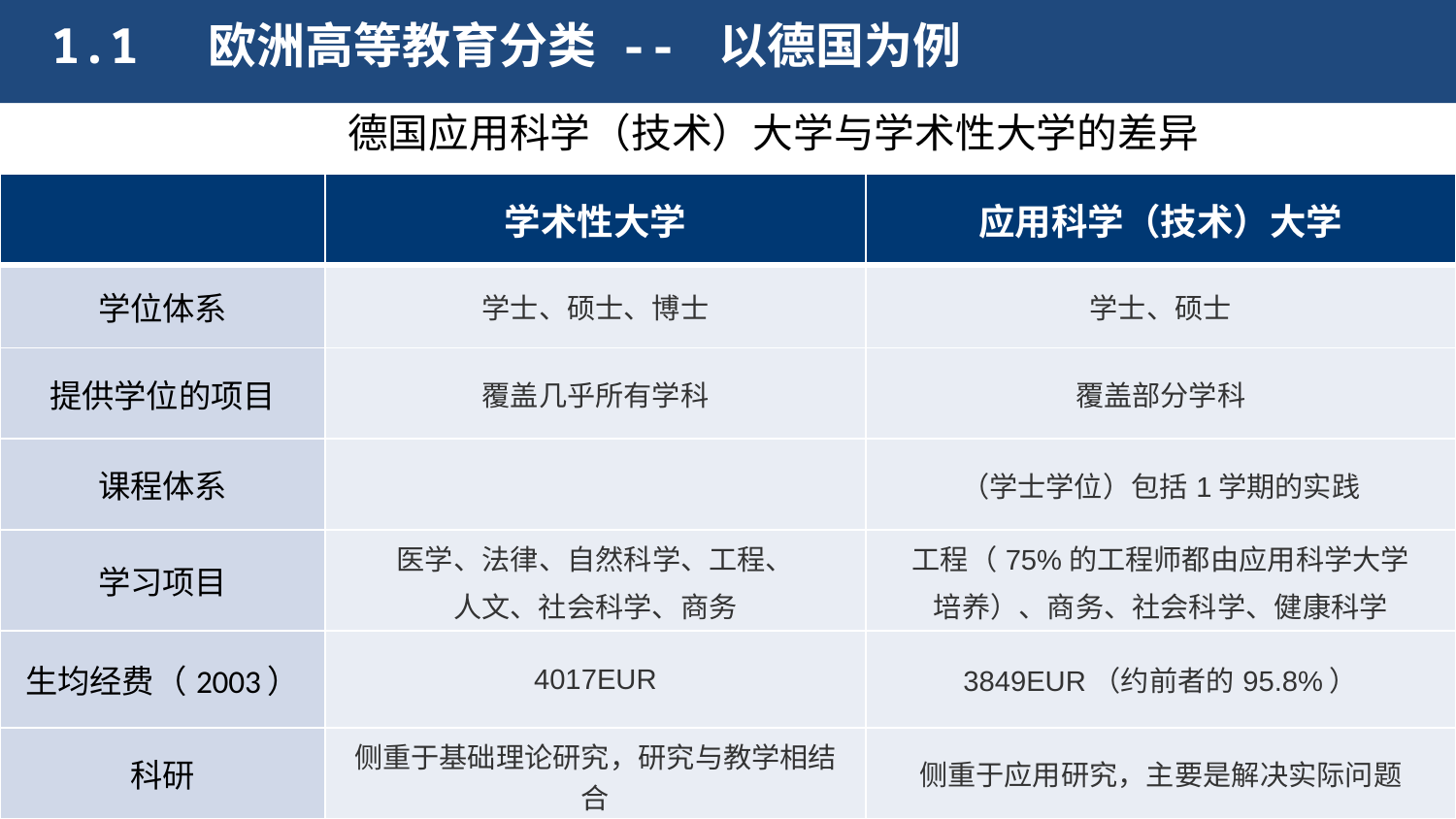

1.1  欧洲高等教育分类 -- 以德国为例
1.1.3 德国应用科学（技术）大学与学术性大学的差异
|  | 学术性大学 | 应用科学（技术）大学 |
| --- | --- | --- |
| 学位体系 | 学士、硕士、博士 | 学士、硕士 |
| 提供学位的项目 | 覆盖几乎所有学科 | 覆盖部分学科 |
| 课程体系 |  | （学士学位）包括1学期的实践 |
| 学习项目 | 医学、法律、自然科学、工程、 人文、社会科学、商务 | 工程（75%的工程师都由应用科学大学 培养）、商务、社会科学、健康科学 |
| 生均经费（2003） | 4017EUR | 3849EUR（约前者的95.8%） |
| 科研 | 侧重于基础理论研究，研究与教学相结合 | 侧重于应用研究，主要是解决实际问题 |